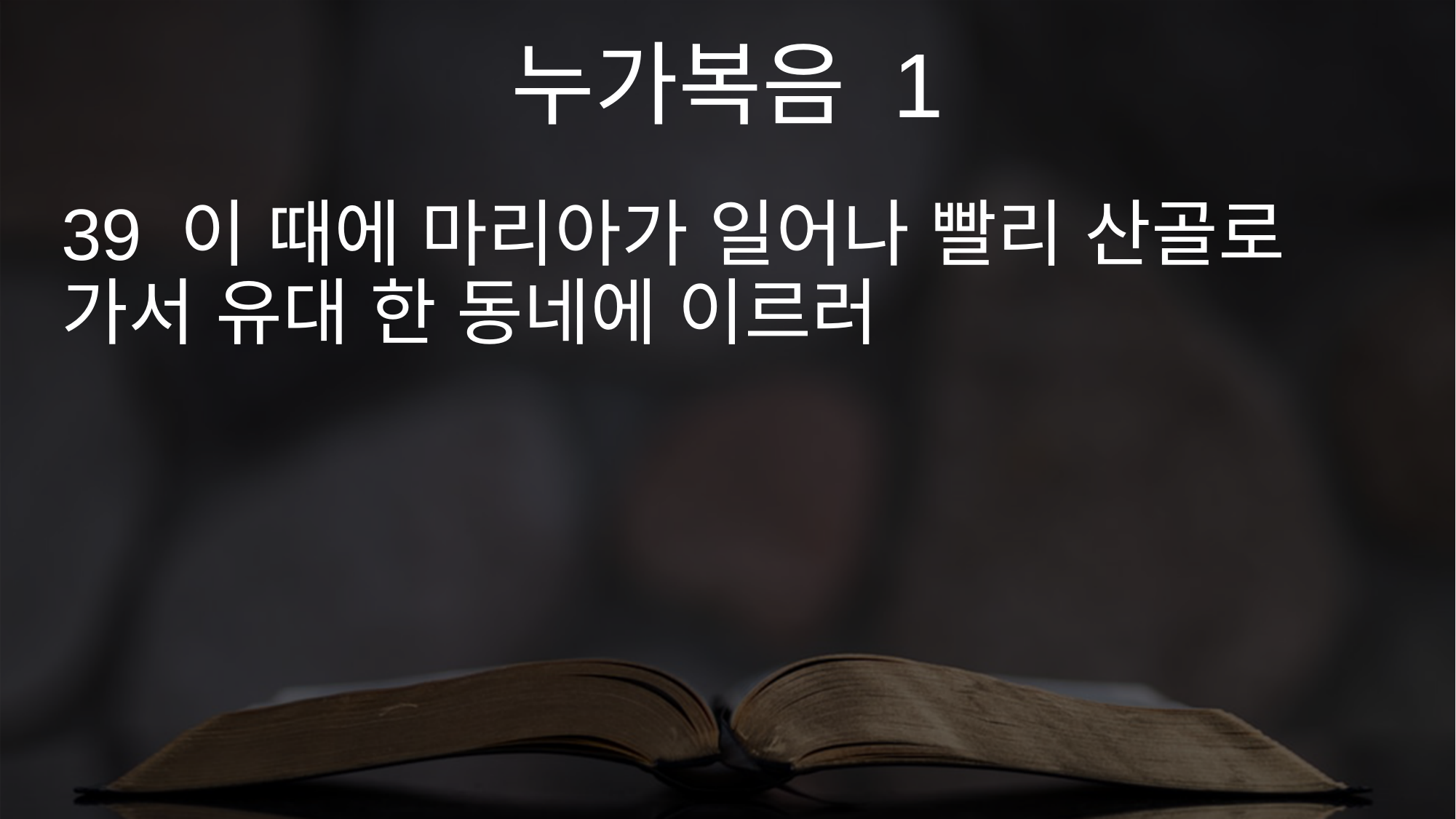

누가복음 1
39 이 때에 마리아가 일어나 빨리 산골로 가서 유대 한 동네에 이르러